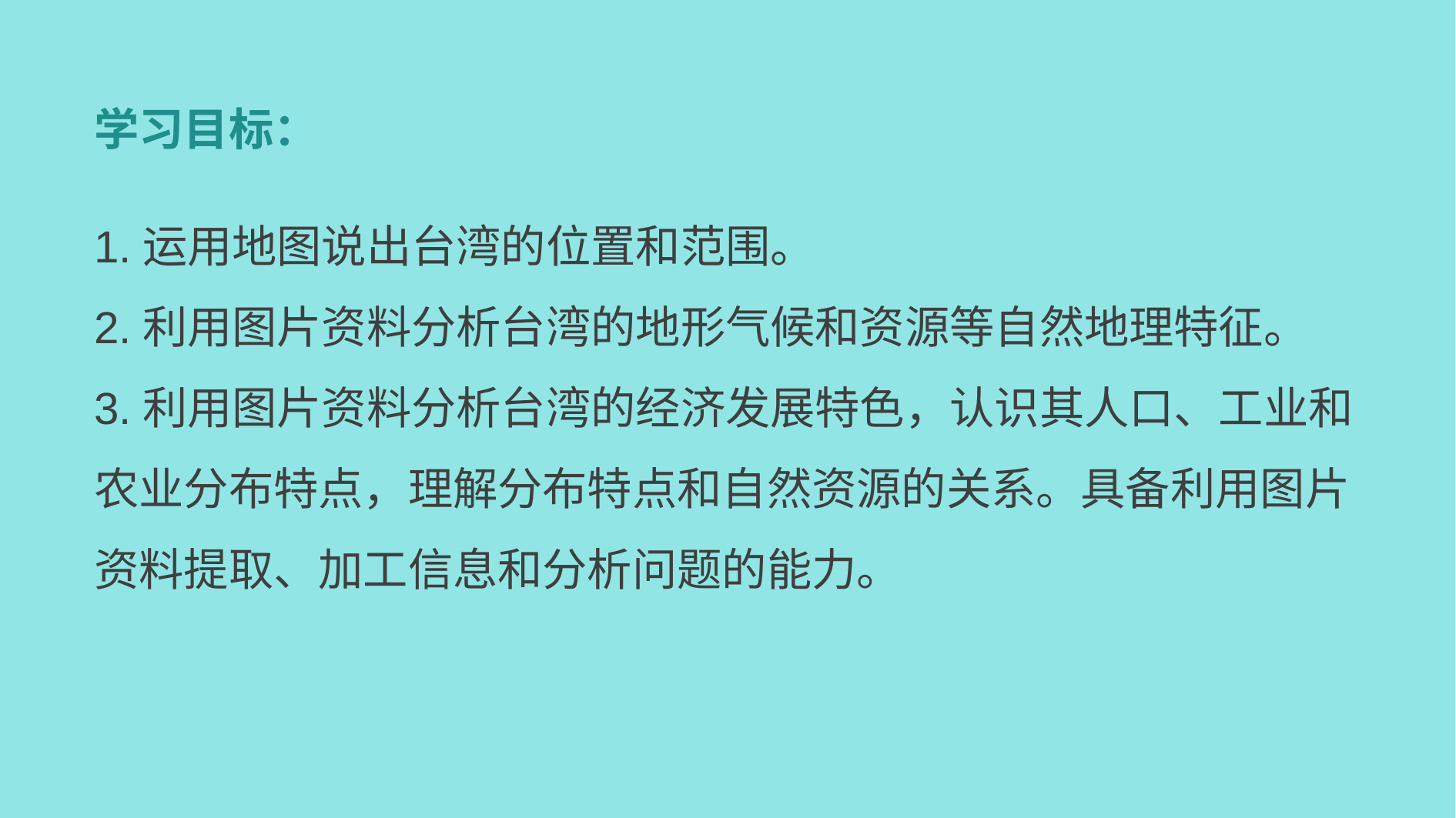

学习目标：
1.运用地图说出台湾的位置和范围。
2.利用图片资料分析台湾的地形气候和资源等自然地理特征。
3.利用图片资料分析台湾的经济发展特色，认识其人口、工业和农业分布特点，理解分布特点和自然资源的关系。具备利用图片资料提取、加工信息和分析问题的能力。